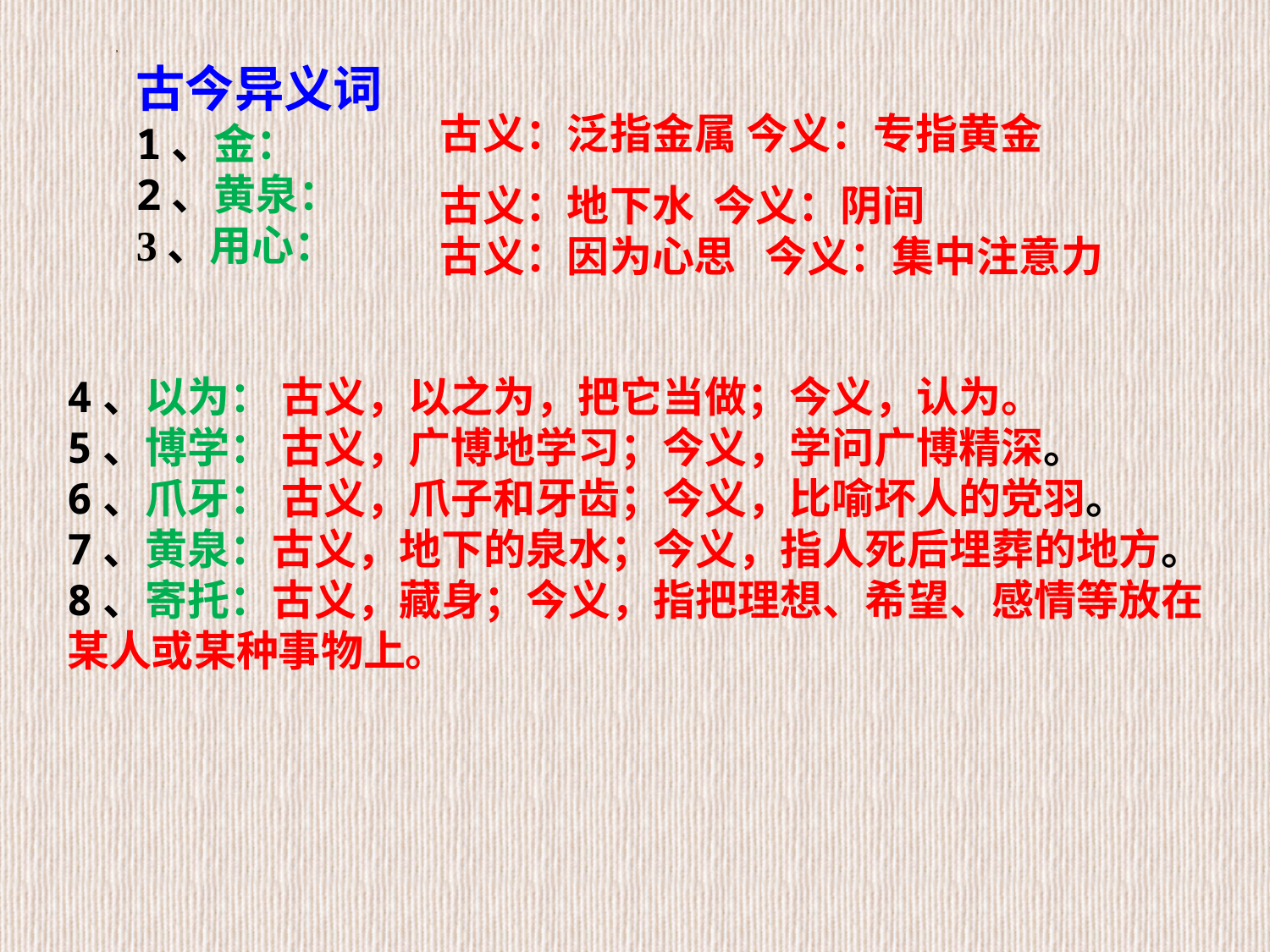

古今异义词
1、金：
2、黄泉：
3、用心：

古义：泛指金属 今义：专指黄金
古义：地下水  今义：阴间
古义：因为心思   今义：集中注意力

4、以为： 古义，以之为，把它当做；今义，认为。
5、博学： 古义，广博地学习；今义，学问广博精深。
6、爪牙： 古义，爪子和牙齿；今义，比喻坏人的党羽。
7、黄泉：古义，地下的泉水；今义，指人死后埋葬的地方。
8、寄托：古义，藏身；今义，指把理想、希望、感情等放在某人或某种事物上。